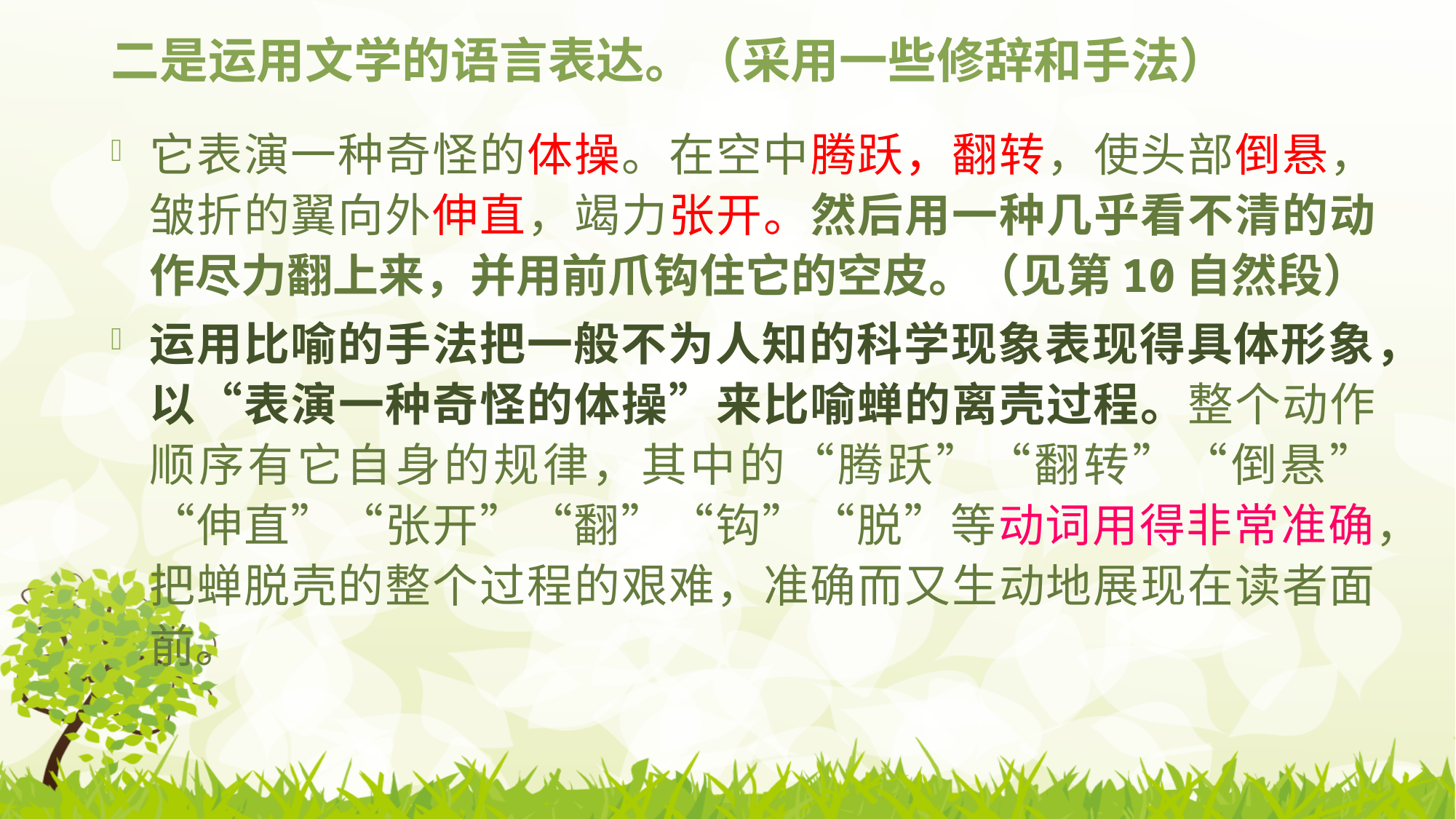

# 二是运用文学的语言表达。（采用一些修辞和手法）
它表演一种奇怪的体操。在空中腾跃，翻转，使头部倒悬，皱折的翼向外伸直，竭力张开。然后用一种几乎看不清的动作尽力翻上来，并用前爪钩住它的空皮。（见第10自然段）
运用比喻的手法把一般不为人知的科学现象表现得具体形象，以“表演一种奇怪的体操”来比喻蝉的离壳过程。整个动作顺序有它自身的规律，其中的“腾跃”“翻转”“倒悬”“伸直”“张开”“翻”“钩”“脱”等动词用得非常准确，把蝉脱壳的整个过程的艰难，准确而又生动地展现在读者面前。